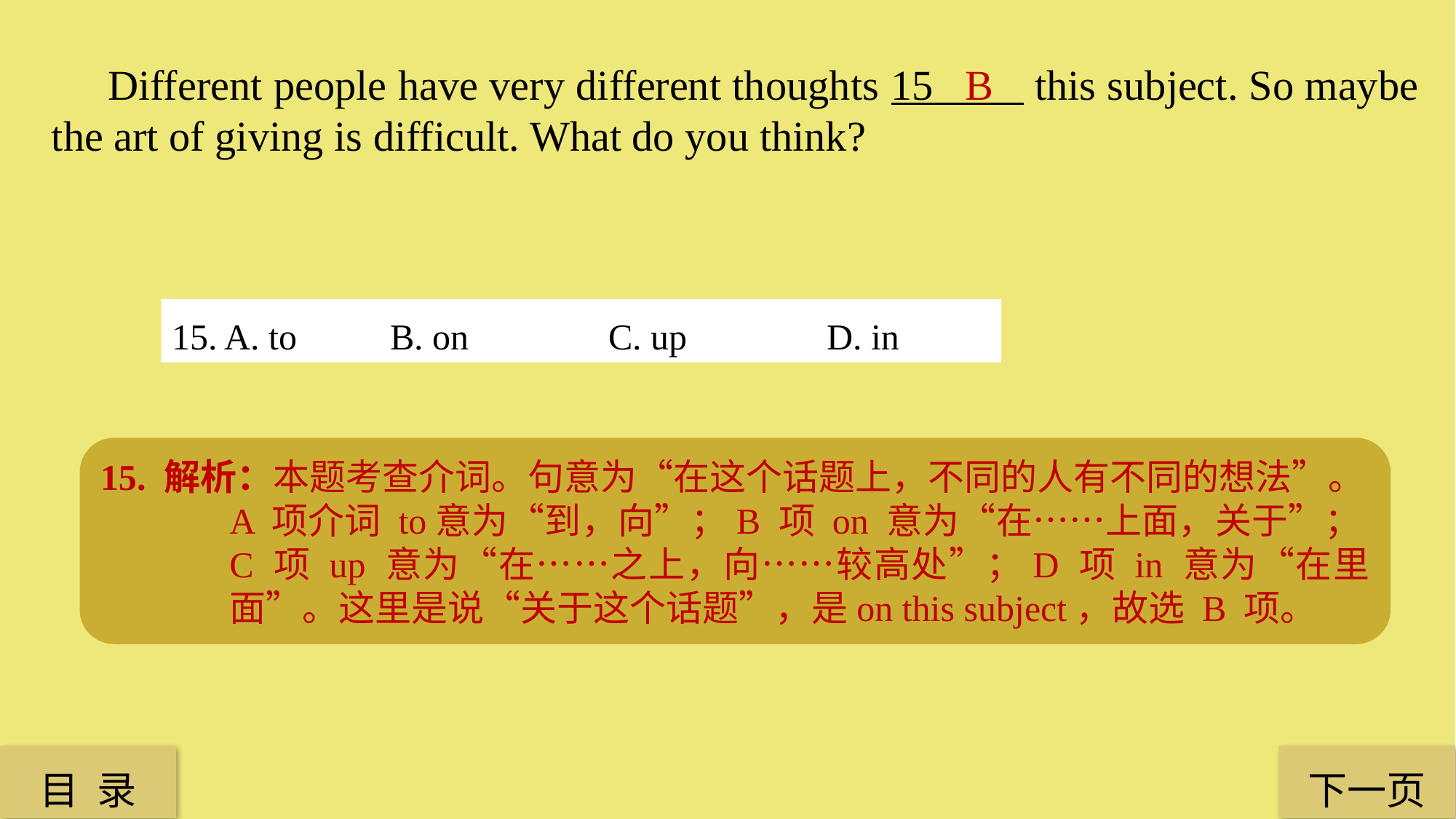

Different people have very different thoughts 15         this subject. So maybe the art of giving is difficult. What do you think?
B
15. A. to 	B. on 		C. up 		D. in
15. 解析：本题考查介词。句意为“在这个话题上，不同的人有不同的想法”。A 项介词 to意为“到，向”；B 项 on 意为“在……上面，关于”；C 项 up 意为“在……之上，向……较高处”；D 项 in 意为“在里面”。这里是说“关于这个话题”，是on this subject，故选 B 项。